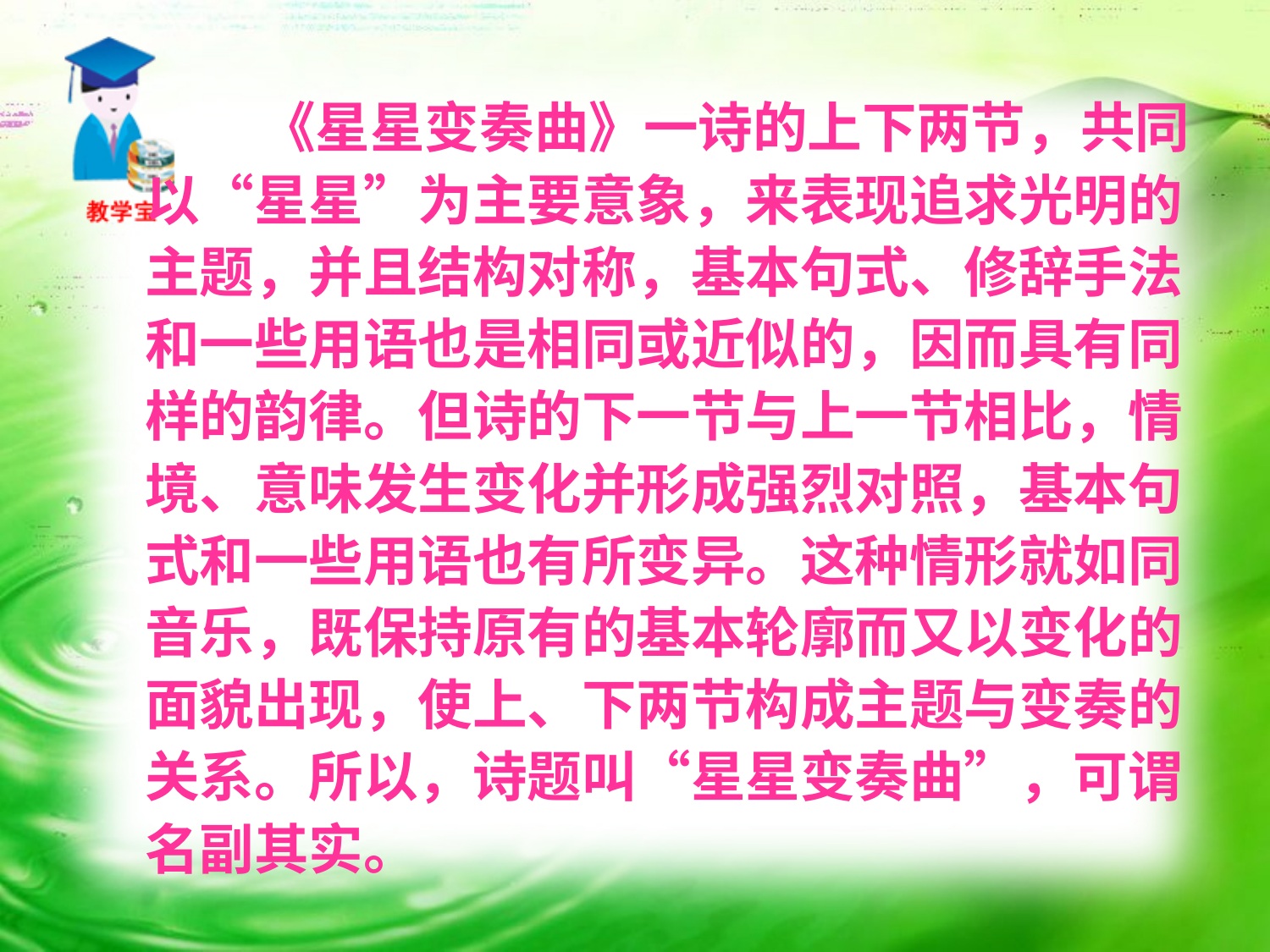

《星星变奏曲》一诗的上下两节，共同以“星星”为主要意象，来表现追求光明的主题，并且结构对称，基本句式、修辞手法和一些用语也是相同或近似的，因而具有同样的韵律。但诗的下一节与上一节相比，情境、意味发生变化并形成强烈对照，基本句式和一些用语也有所变异。这种情形就如同音乐，既保持原有的基本轮廓而又以变化的面貌出现，使上、下两节构成主题与变奏的关系。所以，诗题叫“星星变奏曲”，可谓名副其实。